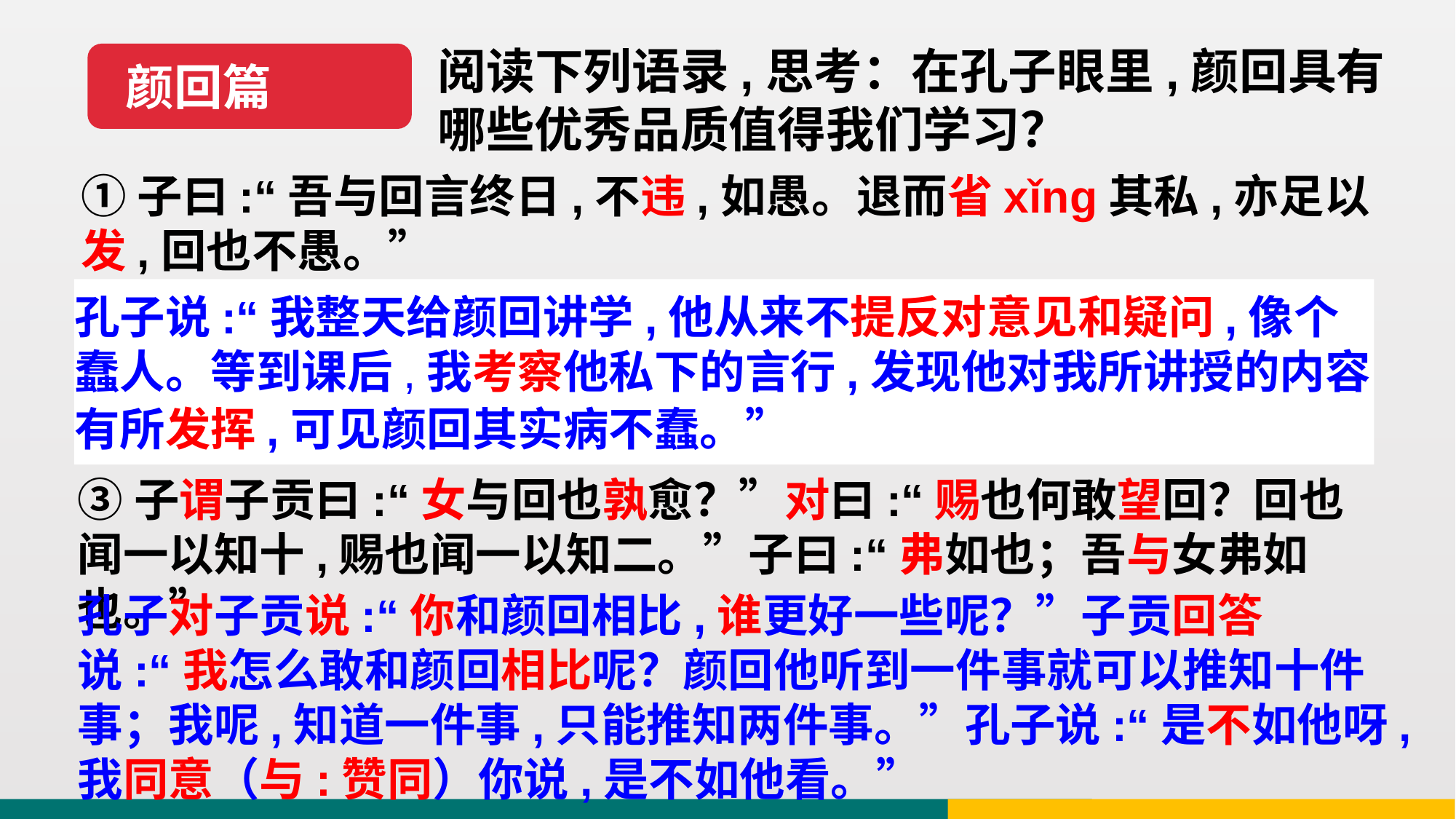

阅读下列语录,思考：在孔子眼里,颜回具有哪些优秀品质值得我们学习？

颜回篇
①子曰:“吾与回言终日,不违,如愚。退而省xǐng其私,亦足以发,回也不愚。”
孔子说:“我整天给颜回讲学,他从来不提反对意见和疑问,像个蠢人。等到课后,我考察他私下的言行,发现他对我所讲授的内容有所发挥,可见颜回其实病不蠢。”
③子谓子贡曰:“女与回也孰愈？”对曰:“赐也何敢望回？回也闻一以知十,赐也闻一以知二。”子曰:“弗如也；吾与女弗如也。”
孔子对子贡说:“你和颜回相比,谁更好一些呢？”子贡回答说:“我怎么敢和颜回相比呢？颜回他听到一件事就可以推知十件事；我呢,知道一件事,只能推知两件事。”孔子说:“是不如他呀,我同意（与:赞同）你说,是不如他看。”